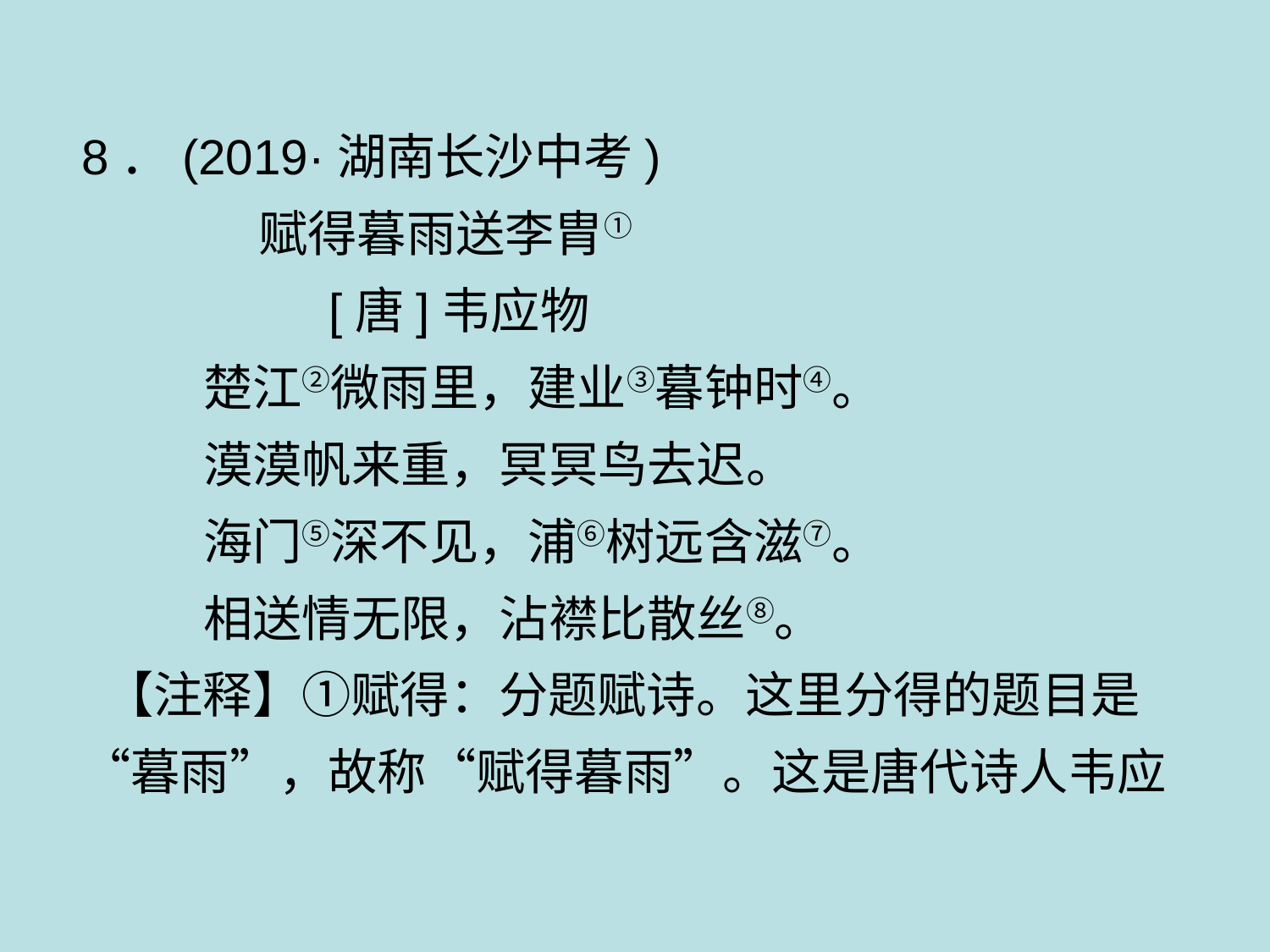

8．(2019·湖南长沙中考)
               赋得暮雨送李胄①
                  [唐]韦应物
          楚江②微雨里，建业③暮钟时④。
          漠漠帆来重，冥冥鸟去迟。
          海门⑤深不见，浦⑥树远含滋⑦。
          相送情无限，沾襟比散丝⑧。
 【注释】①赋得：分题赋诗。这里分得的题目是“暮雨”，故称“赋得暮雨”。这是唐代诗人韦应